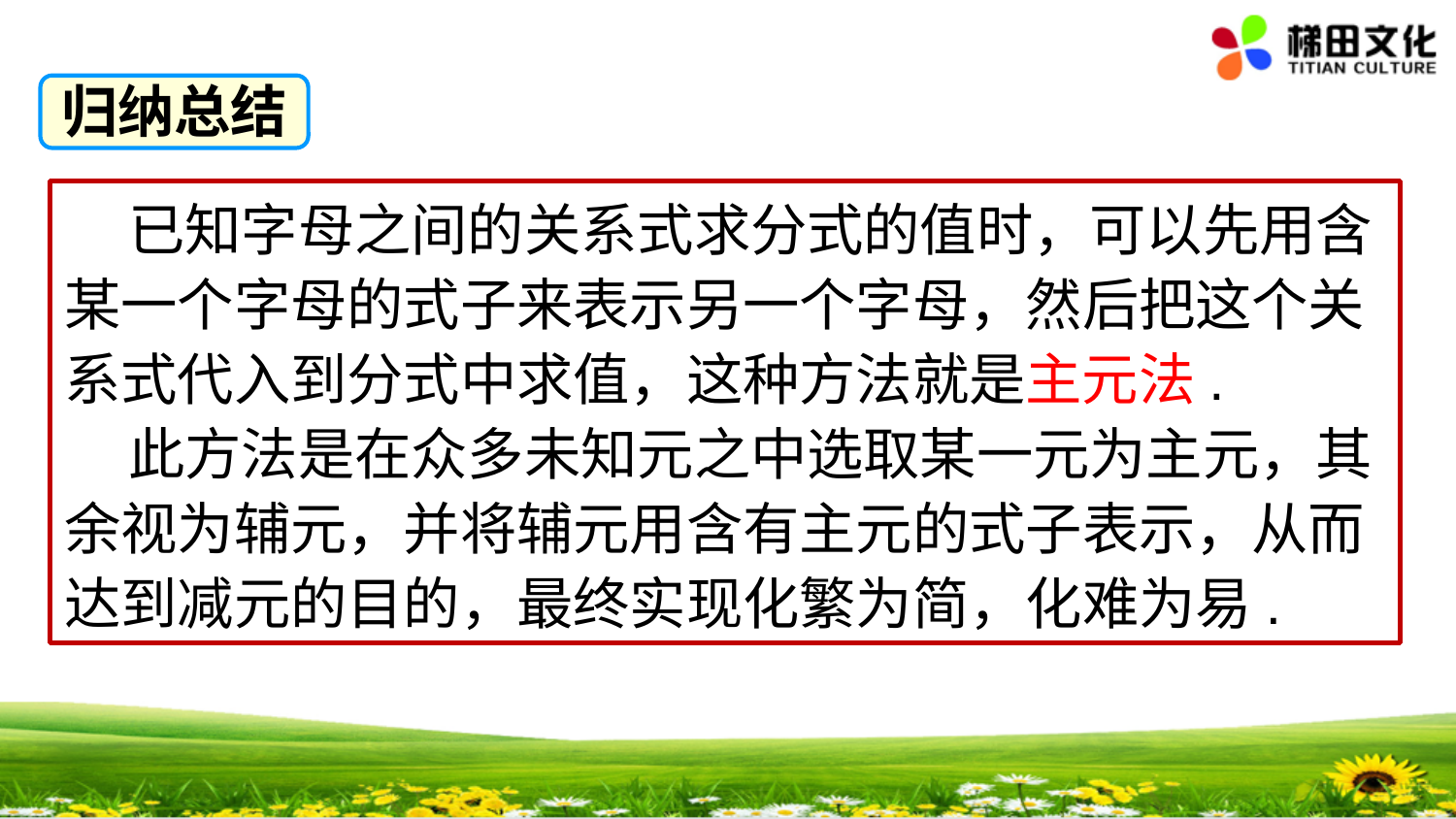

归纳总结
    已知字母之间的关系式求分式的值时，可以先用含某一个字母的式子来表示另一个字母，然后把这个关系式代入到分式中求值，这种方法就是主元法.
    此方法是在众多未知元之中选取某一元为主元，其余视为辅元，并将辅元用含有主元的式子表示，从而达到减元的目的，最终实现化繁为简，化难为易.